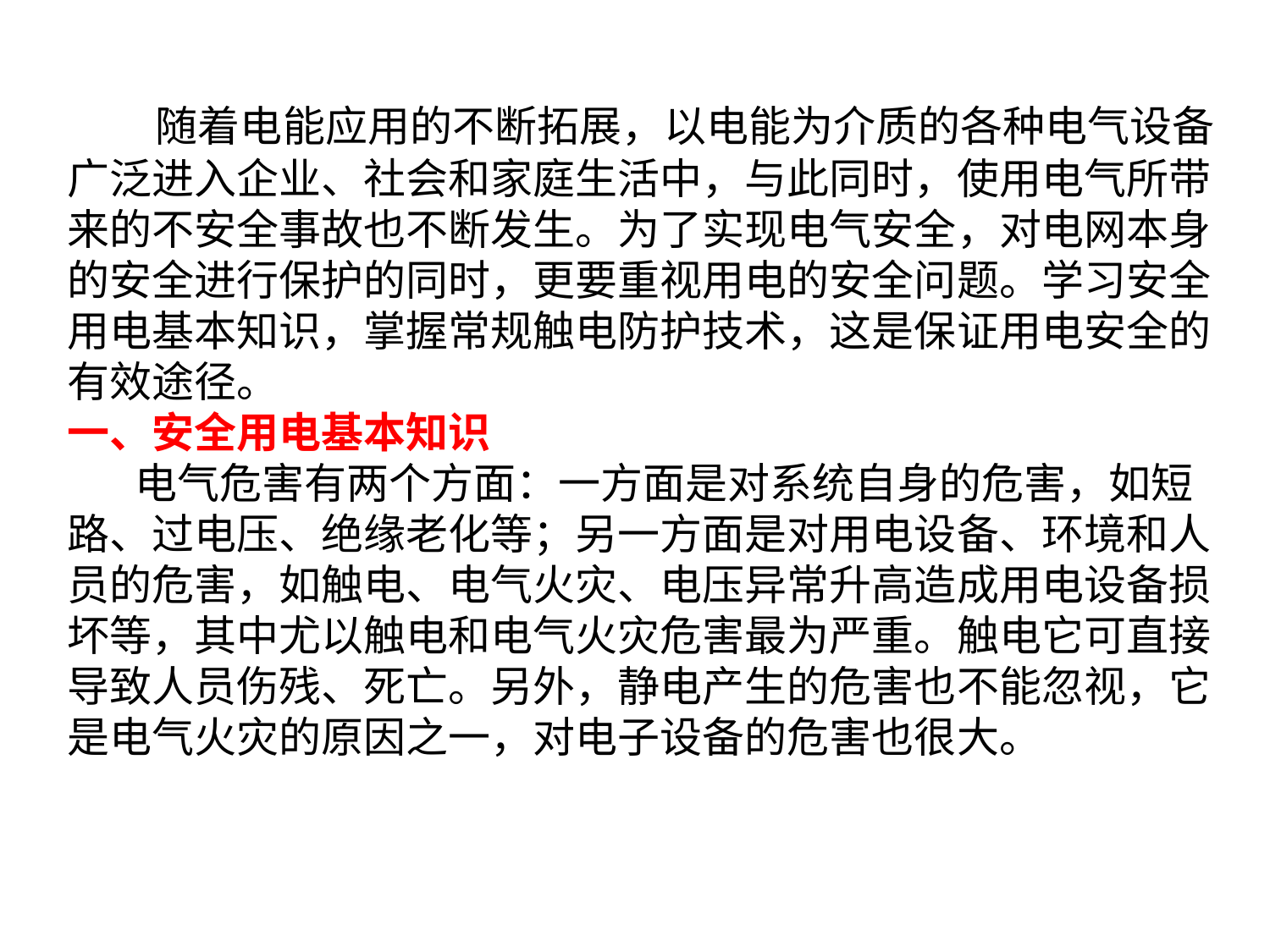

随着电能应用的不断拓展，以电能为介质的各种电气设备广泛进入企业、社会和家庭生活中，与此同时，使用电气所带来的不安全事故也不断发生。为了实现电气安全，对电网本身的安全进行保护的同时，更要重视用电的安全问题。学习安全用电基本知识，掌握常规触电防护技术，这是保证用电安全的有效途径。
一、安全用电基本知识
      电气危害有两个方面：一方面是对系统自身的危害，如短路、过电压、绝缘老化等；另一方面是对用电设备、环境和人员的危害，如触电、电气火灾、电压异常升高造成用电设备损坏等，其中尤以触电和电气火灾危害最为严重。触电它可直接导致人员伤残、死亡。另外，静电产生的危害也不能忽视，它是电气火灾的原因之一，对电子设备的危害也很大。